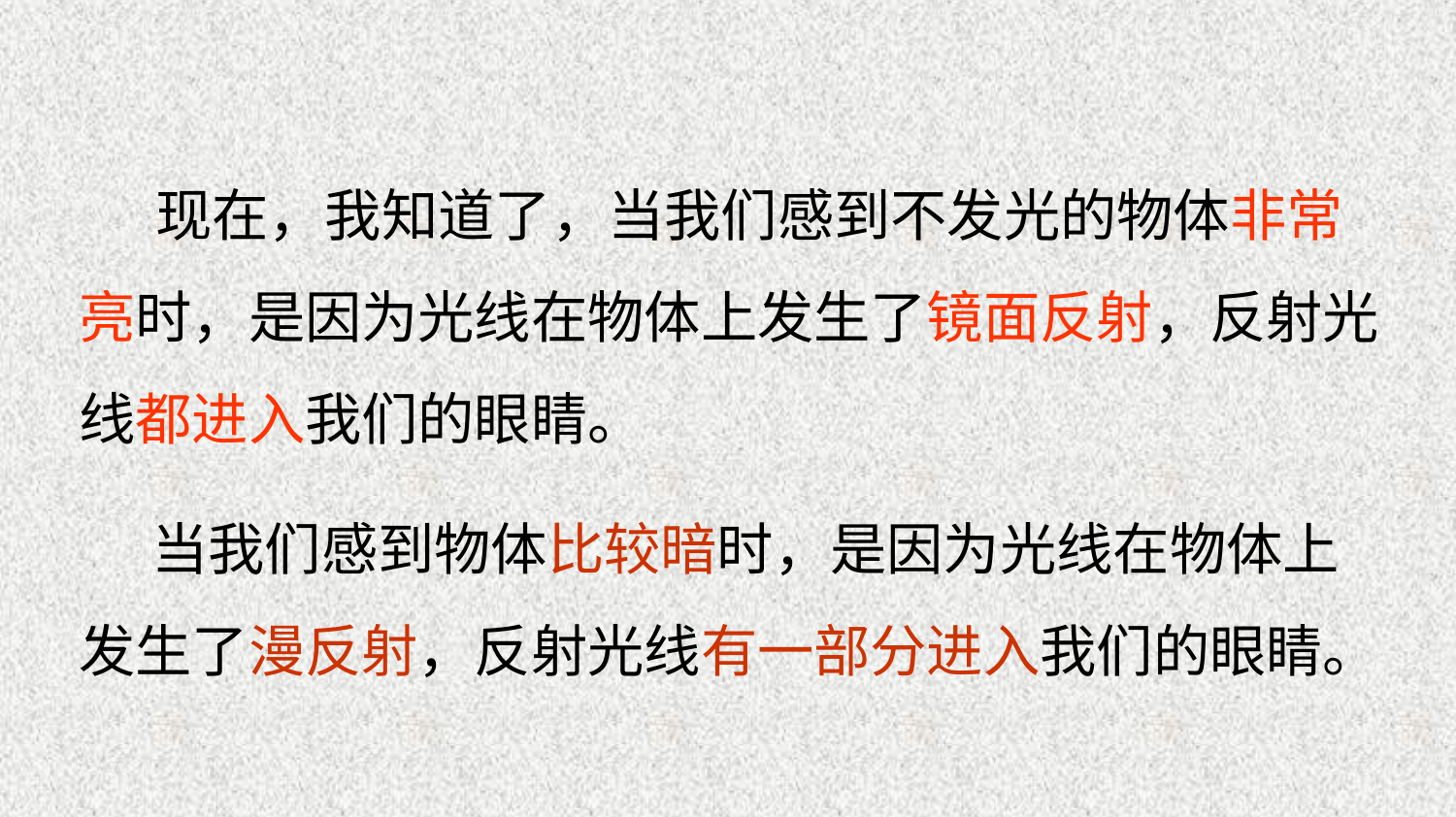

现在，我知道了，当我们感到不发光的物体非常亮时，是因为光线在物体上发生了镜面反射，反射光线都进入我们的眼睛。
当我们感到物体比较暗时，是因为光线在物体上发生了漫反射，反射光线有一部分进入我们的眼睛。